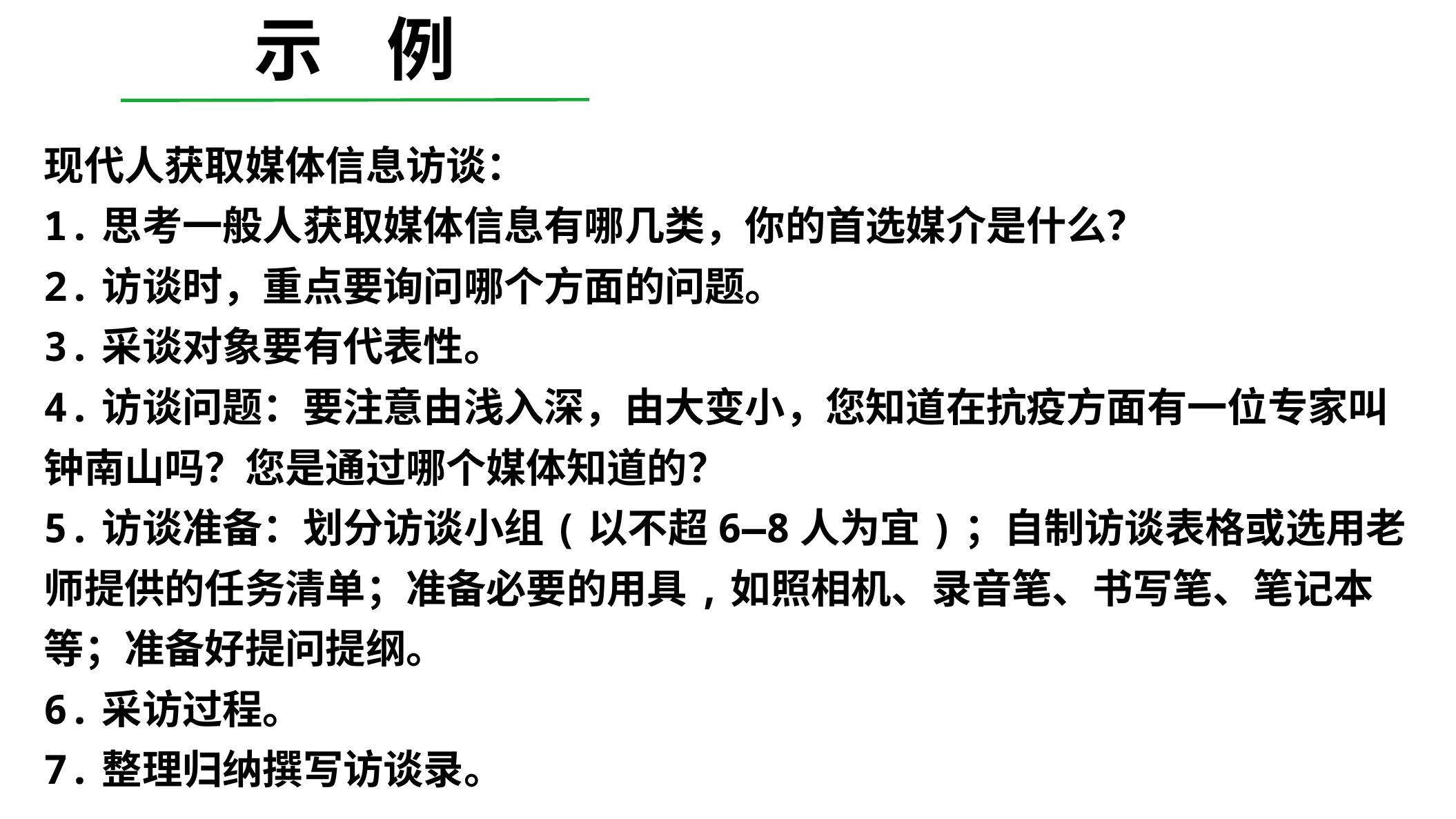

示    例
现代人获取媒体信息访谈：
1.思考一般人获取媒体信息有哪几类，你的首选媒介是什么？
2.访谈时，重点要询问哪个方面的问题。
3.采谈对象要有代表性。
4.访谈问题：要注意由浅入深，由大变小，您知道在抗疫方面有一位专家叫钟南山吗？您是通过哪个媒体知道的？
5.访谈准备：划分访谈小组(以不超6—8人为宜)；自制访谈表格或选用老师提供的任务清单；准备必要的用具,如照相机、录音笔、书写笔、笔记本等；准备好提问提纲。
6.采访过程。
7.整理归纳撰写访谈录。